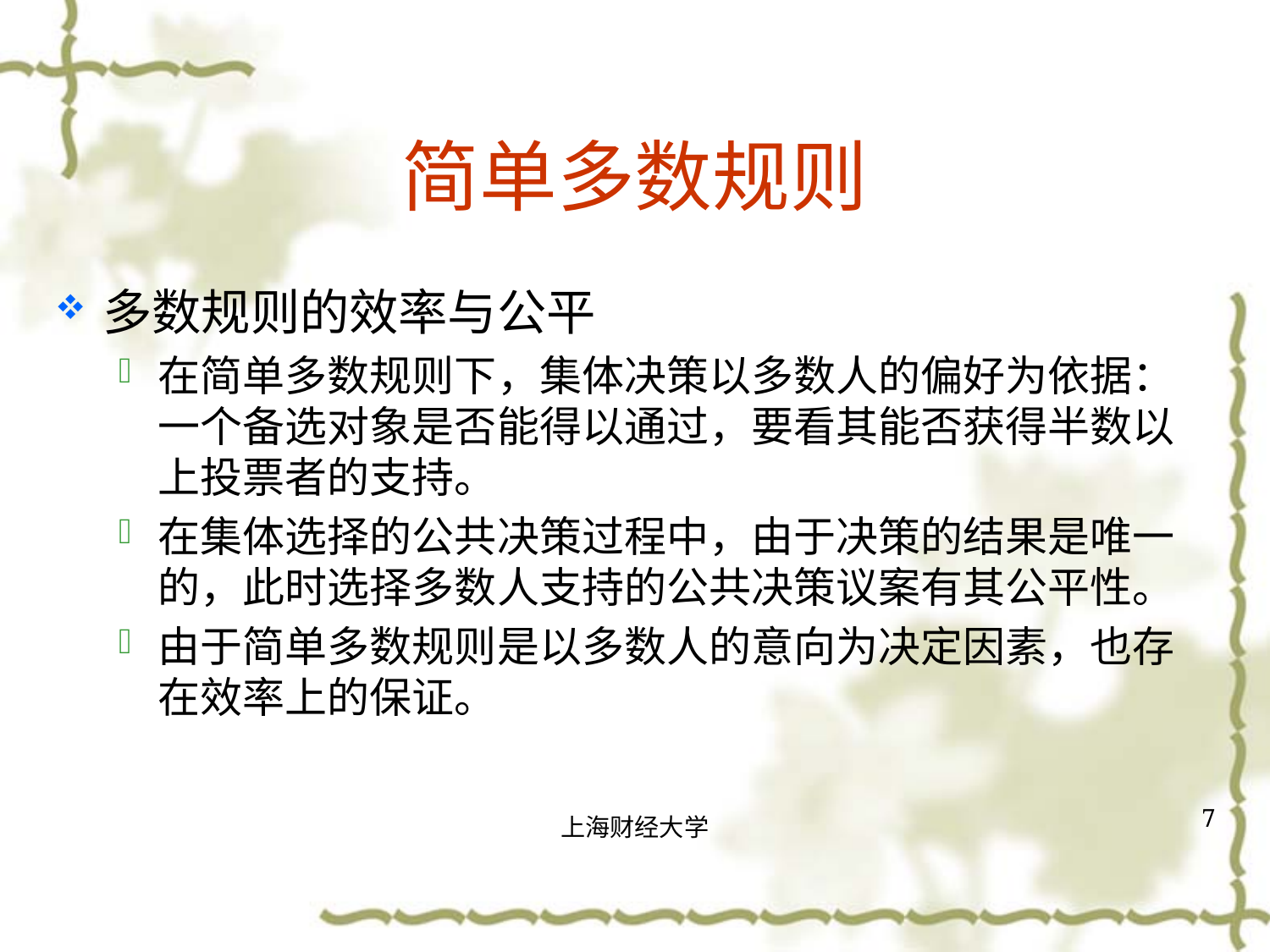

# 简单多数规则
多数规则的效率与公平
在简单多数规则下，集体决策以多数人的偏好为依据：一个备选对象是否能得以通过，要看其能否获得半数以上投票者的支持。
在集体选择的公共决策过程中，由于决策的结果是唯一的，此时选择多数人支持的公共决策议案有其公平性。
由于简单多数规则是以多数人的意向为决定因素，也存在效率上的保证。
7
上海财经大学